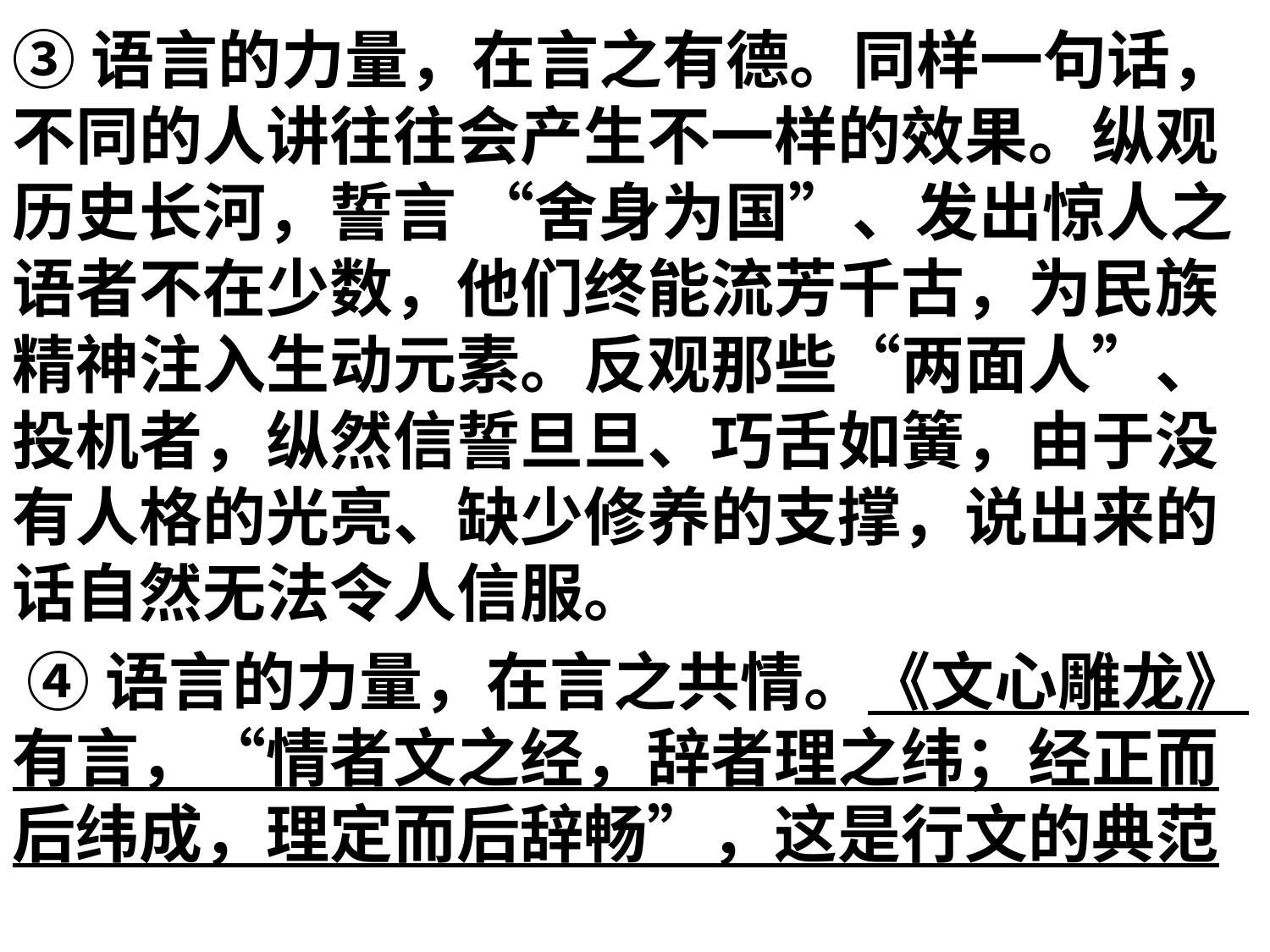

③语言的力量，在言之有德。同样一句话，不同的人讲往往会产生不一样的效果。纵观历史长河，誓言 “舍身为国”、发出惊人之语者不在少数，他们终能流芳千古，为民族精神注入生动元素。反观那些“两面人”、投机者，纵然信誓旦旦、巧舌如簧，由于没有人格的光亮、缺少修养的支撑，说出来的话自然无法令人信服。
 ④语言的力量，在言之共情。《文心雕龙》有言，“情者文之经，辞者理之纬；经正而后纬成，理定而后辞畅”，这是行文的典范